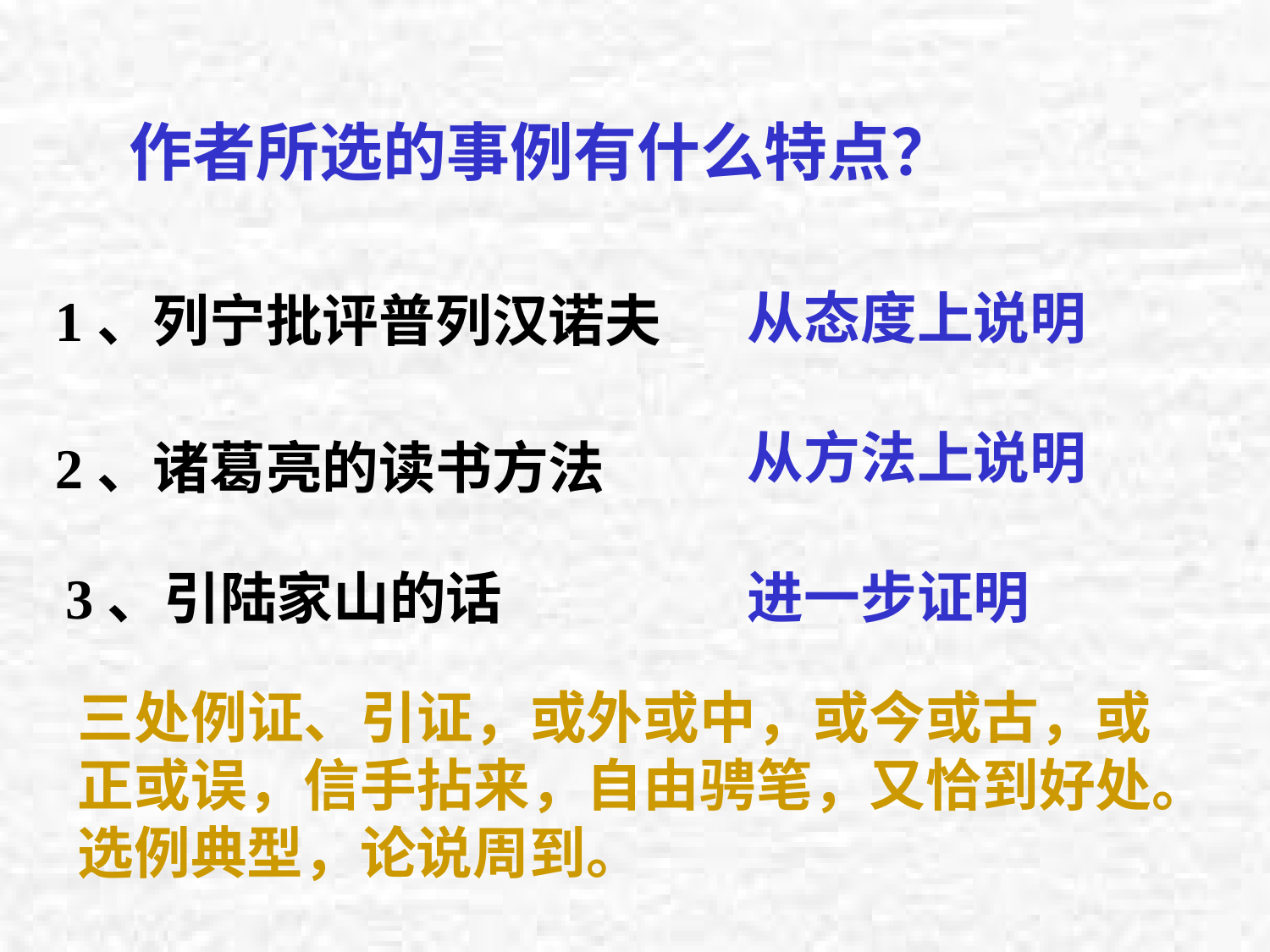

作者所选的事例有什么特点？
从态度上说明
1、列宁批评普列汉诺夫
从方法上说明
2、诸葛亮的读书方法
进一步证明
3、引陆家山的话
三处例证、引证，或外或中，或今或古，或正或误，信手拈来，自由骋笔，又恰到好处。选例典型，论说周到。